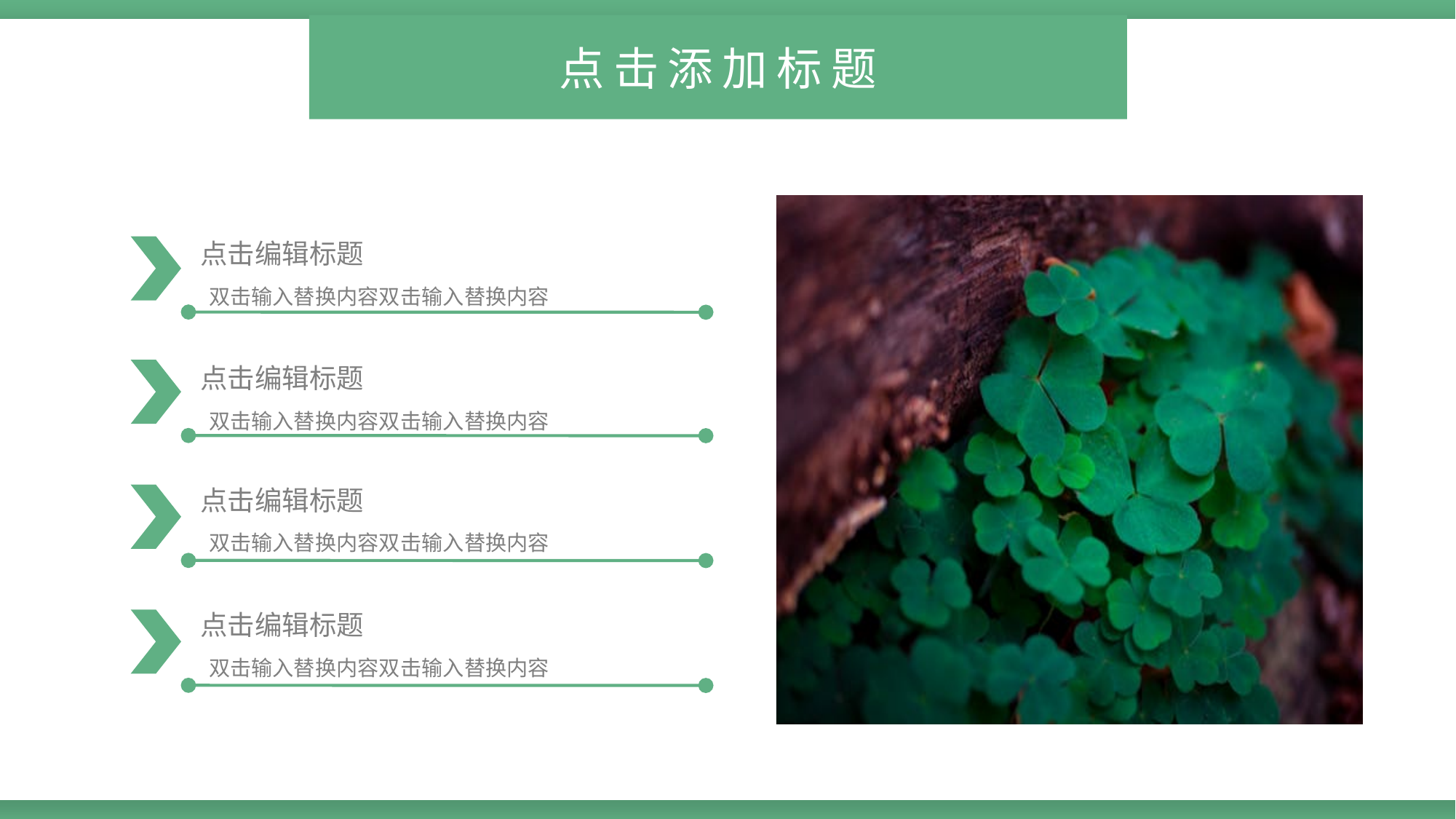

点击添加标题

点击编辑标题

 双击输入替换内容双击输入替换内容
点击编辑标题

 双击输入替换内容双击输入替换内容
点击编辑标题

 双击输入替换内容双击输入替换内容
点击编辑标题

 双击输入替换内容双击输入替换内容